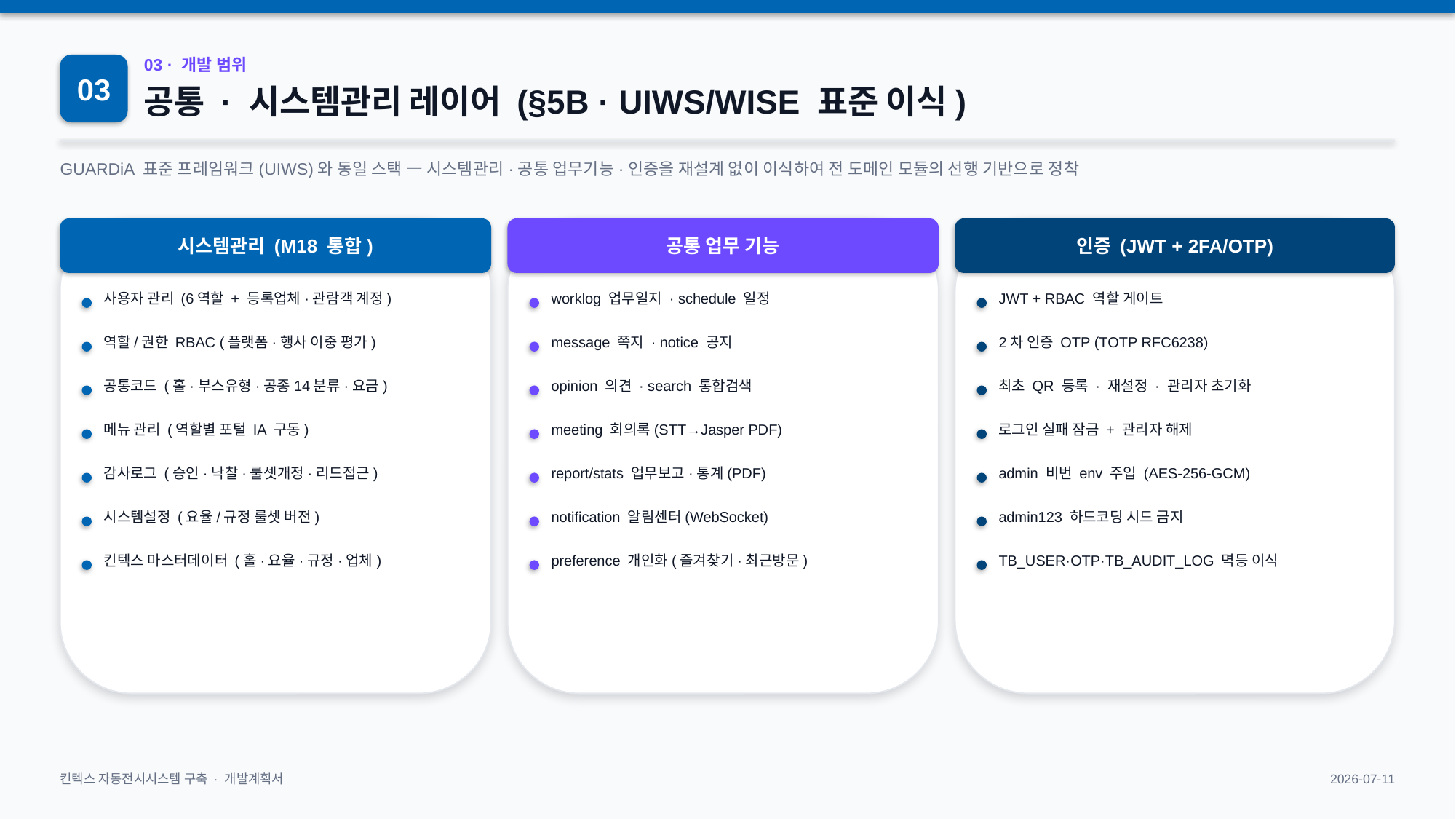

03
03 · 개발 범위
공통 · 시스템관리 레이어 (§5B · UIWS/WISE 표준 이식)

GUARDiA 표준 프레임워크(UIWS)와 동일 스택 — 시스템관리·공통 업무기능·인증을 재설계 없이 이식하여 전 도메인 모듈의 선행 기반으로 정착

시스템관리 (M18 통합)

공통 업무 기능

인증 (JWT + 2FA/OTP)
사용자 관리 (6역할 + 등록업체·관람객 계정)
worklog 업무일지 · schedule 일정
JWT + RBAC 역할 게이트

역할/권한 RBAC (플랫폼·행사 이중 평가)
message 쪽지 · notice 공지
2차 인증 OTP (TOTP RFC6238)

공통코드 (홀·부스유형·공종14분류·요금)
opinion 의견 · search 통합검색
최초 QR 등록 · 재설정 · 관리자 초기화

메뉴 관리 (역할별 포털 IA 구동)
meeting 회의록(STT→Jasper PDF)
로그인 실패 잠금 + 관리자 해제

감사로그 (승인·낙찰·룰셋개정·리드접근)
report/stats 업무보고·통계(PDF)
admin 비번 env 주입 (AES-256-GCM)

시스템설정 (요율/규정 룰셋 버전)
notification 알림센터(WebSocket)
admin123 하드코딩 시드 금지

킨텍스 마스터데이터 (홀·요율·규정·업체)
preference 개인화(즐겨찾기·최근방문)
TB_USER·OTP·TB_AUDIT_LOG 멱등 이식

킨텍스 자동전시시스템 구축 · 개발계획서
2026-07-11